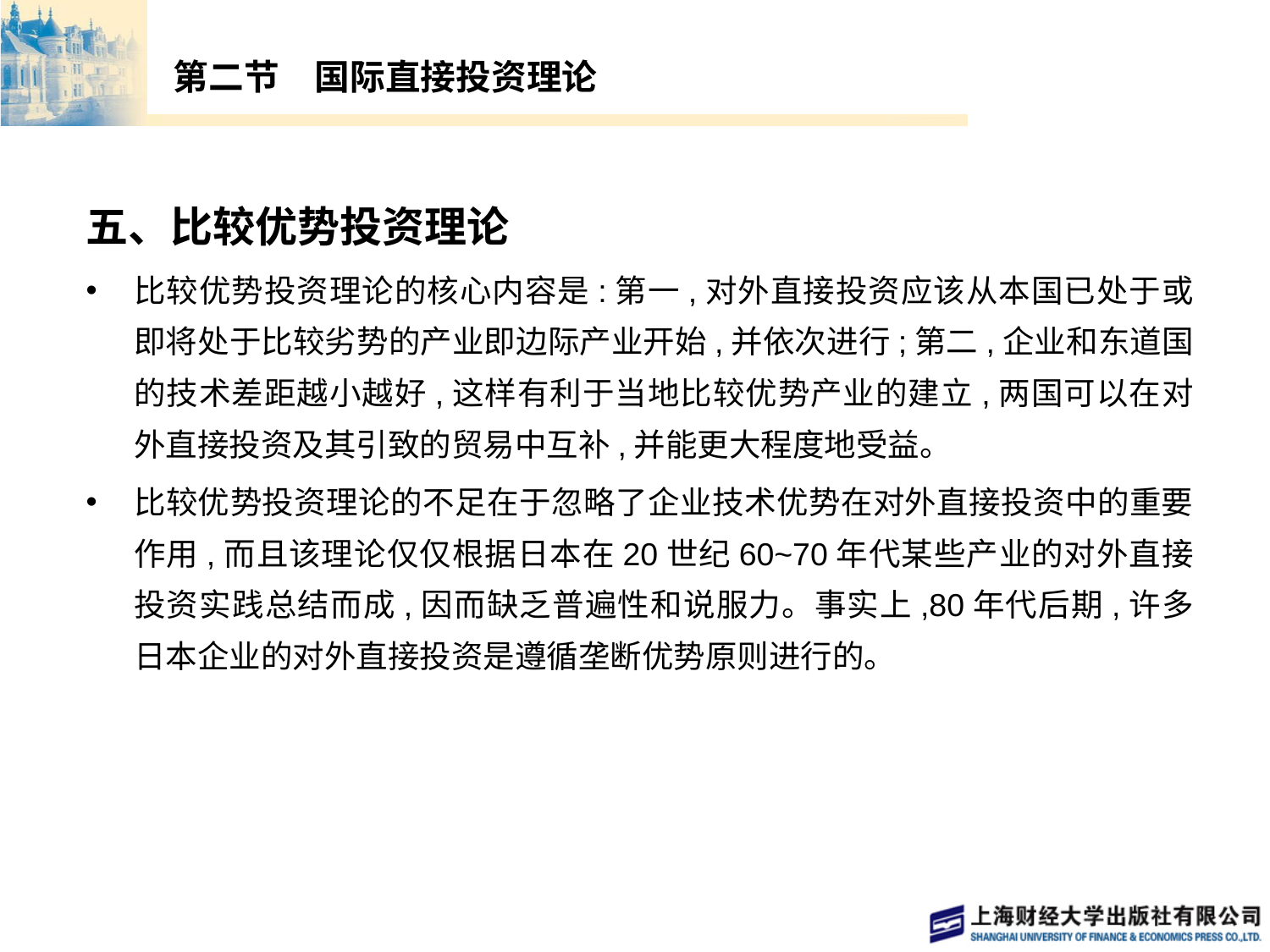

# 第二节　国际直接投资理论
五、比较优势投资理论
比较优势投资理论的核心内容是:第一,对外直接投资应该从本国已处于或即将处于比较劣势的产业即边际产业开始,并依次进行;第二,企业和东道国的技术差距越小越好,这样有利于当地比较优势产业的建立,两国可以在对外直接投资及其引致的贸易中互补,并能更大程度地受益。
比较优势投资理论的不足在于忽略了企业技术优势在对外直接投资中的重要作用,而且该理论仅仅根据日本在20世纪60~70年代某些产业的对外直接投资实践总结而成,因而缺乏普遍性和说服力。事实上,80年代后期,许多日本企业的对外直接投资是遵循垄断优势原则进行的。